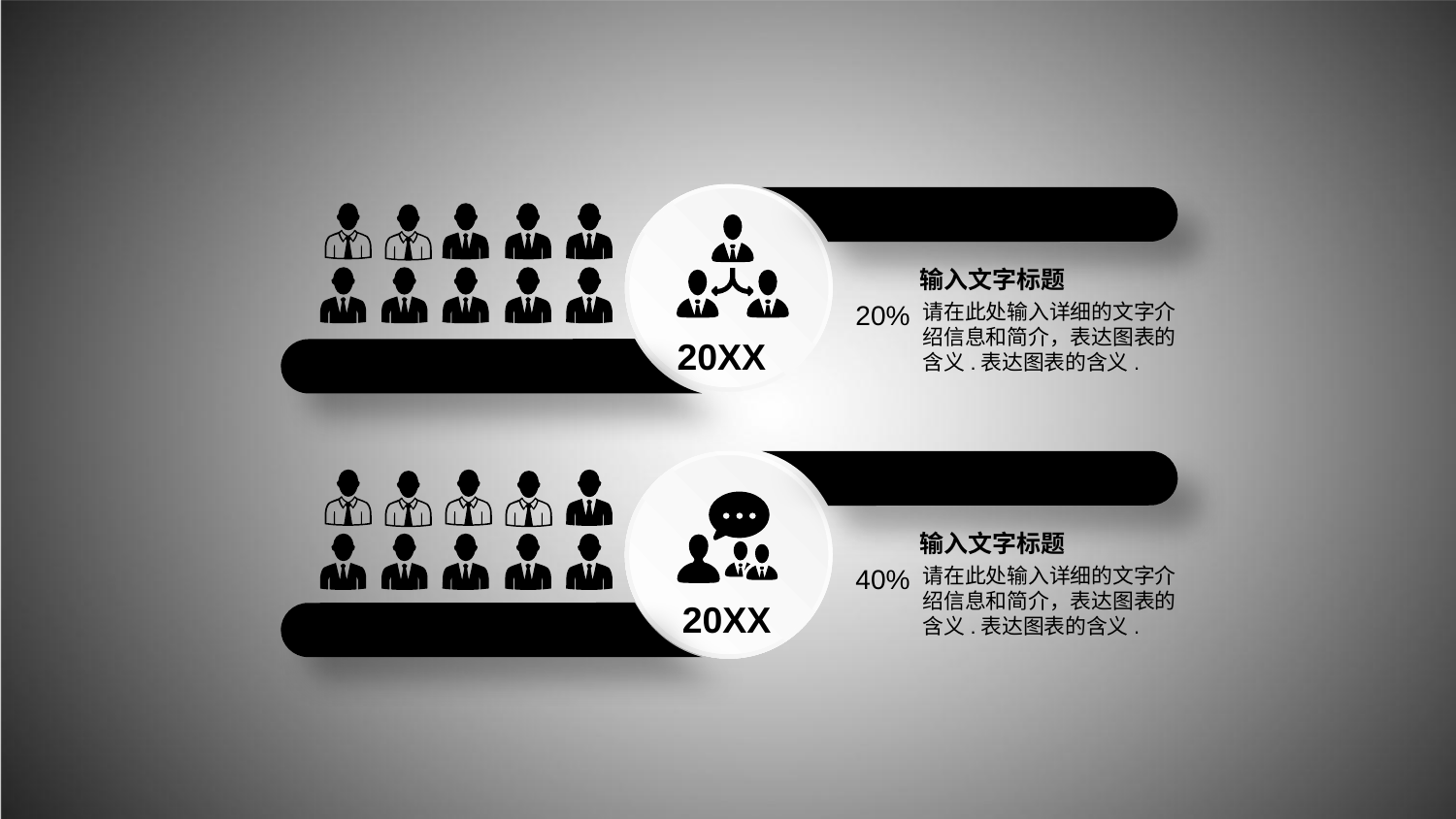

输入文字标题

20%
请在此处输入详细的文字介绍信息和简介，表达图表的含义.表达图表的含义.

20XX

输入文字标题

40%
请在此处输入详细的文字介绍信息和简介，表达图表的含义.表达图表的含义.

20XX